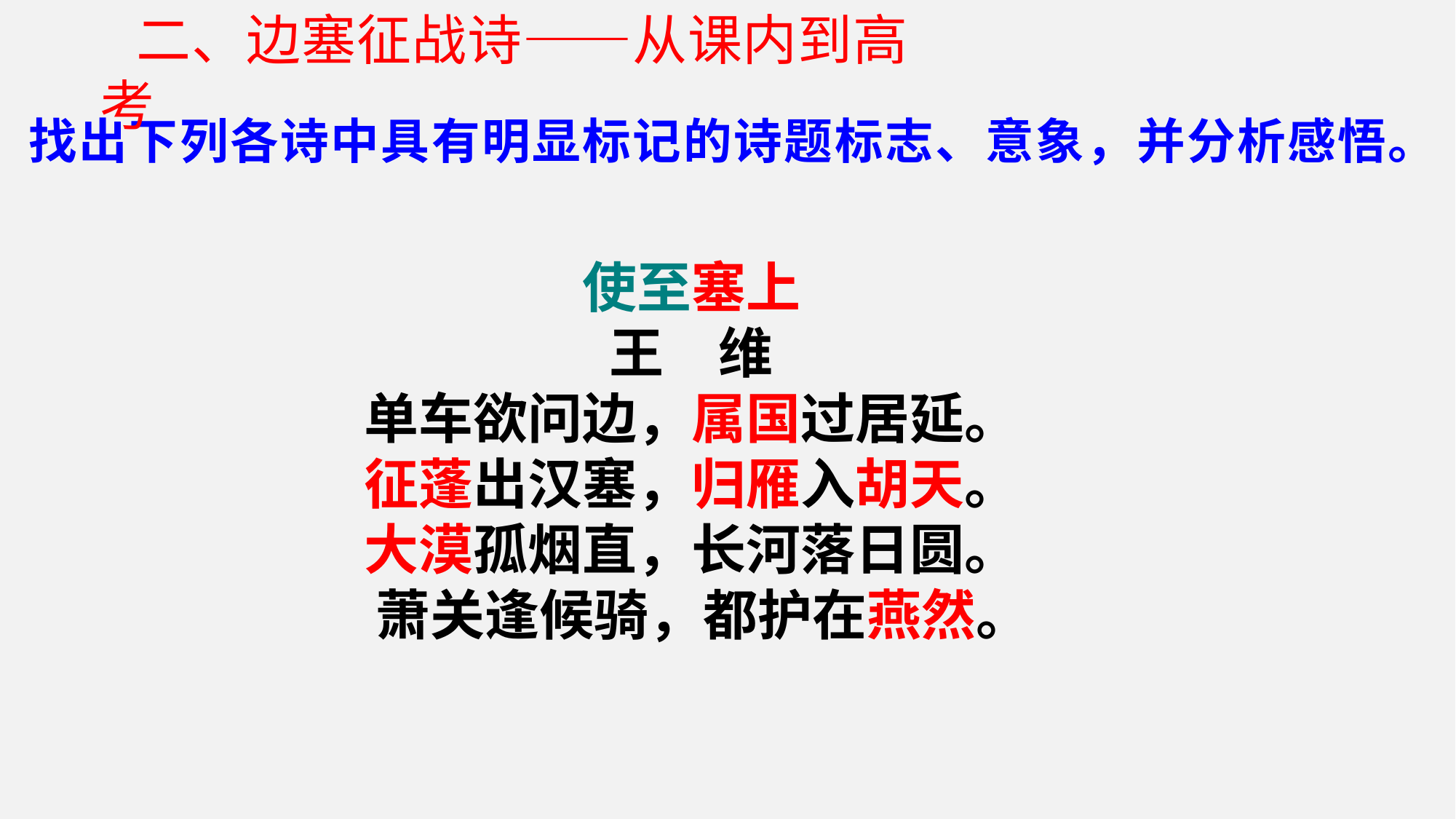

二、边塞征战诗——从课内到高考
找出下列各诗中具有明显标记的诗题标志、意象，并分析感悟。
使至塞上
王　维
单车欲问边，属国过居延。
征蓬出汉塞，归雁入胡天。
大漠孤烟直，长河落日圆。
  萧关逢候骑，都护在燕然。